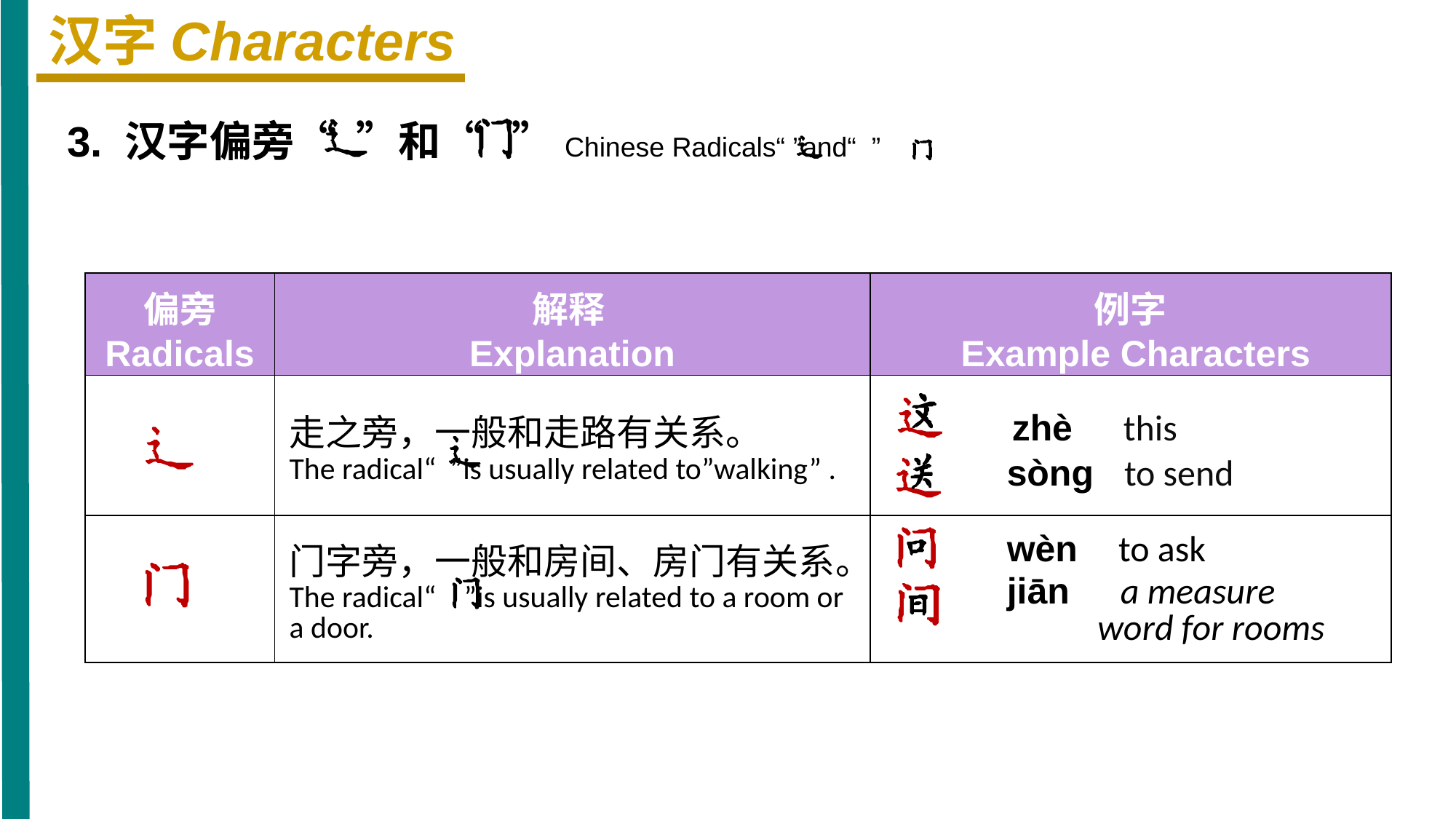

汉字Characters
3. 汉字偏旁“  ”和“   ”Chinese Radicals“ ”and“  ”

| 偏旁 Radicals | 解释 Explanation | 例字 Example Characters |
| --- | --- | --- |
|  | 走之旁，一般和走路有关系。 The radical“ ”is usually related to”walking” . | zhè this sònɡ to send |
|  | 门字旁，一般和房间、房门有关系。 The radical“ ”is usually related to a room or a door. | wèn to ask jiān a measure word for rooms |